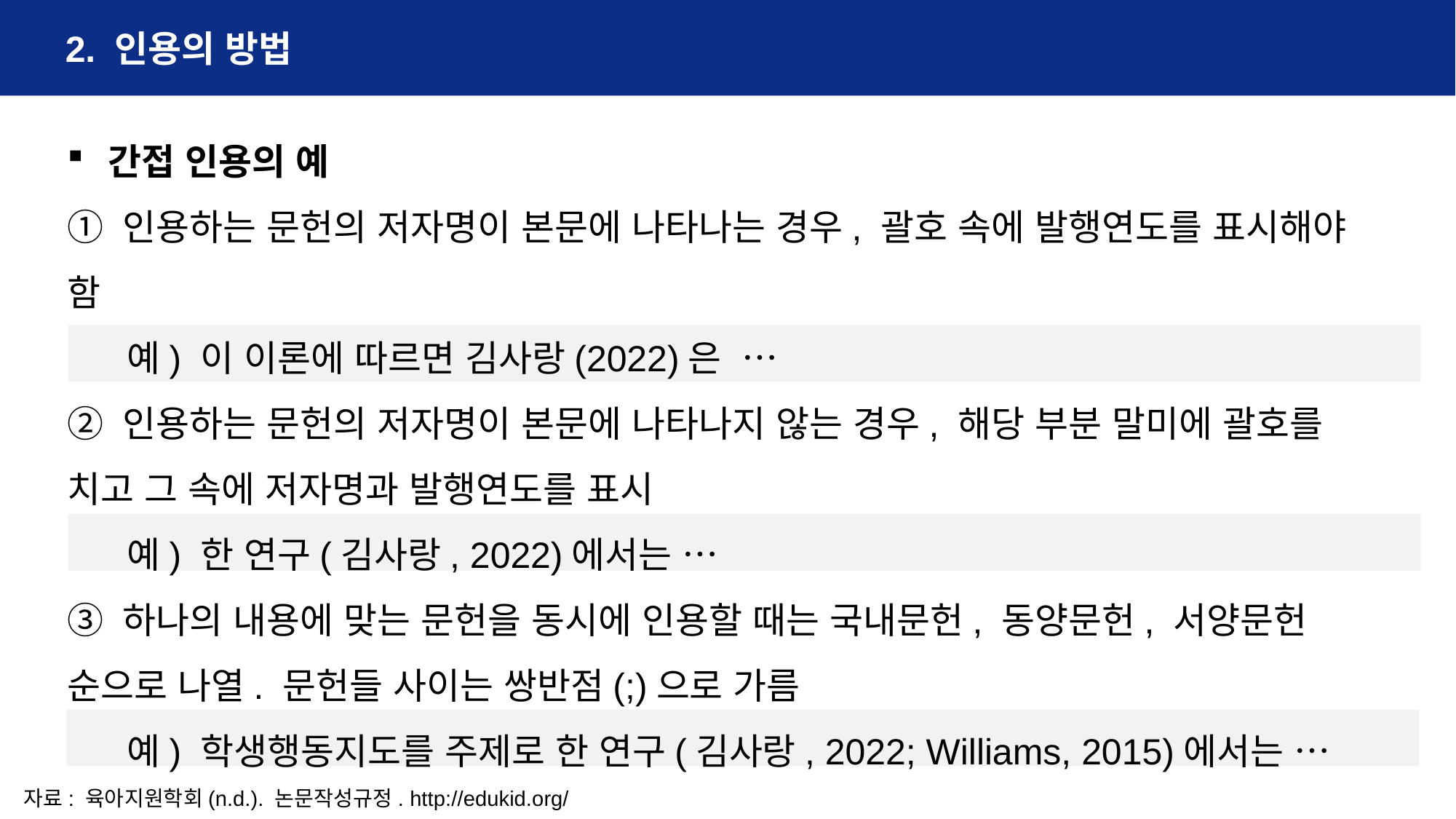

2. 인용의 방법
간접 인용의 예
① 인용하는 문헌의 저자명이 본문에 나타나는 경우, 괄호 속에 발행연도를 표시해야 함
     예) 이 이론에 따르면 김사랑(2022)은  …
② 인용하는 문헌의 저자명이 본문에 나타나지 않는 경우, 해당 부분 말미에 괄호를 치고 그 속에 저자명과 발행연도를 표시
     예) 한 연구(김사랑, 2022)에서는 …
③ 하나의 내용에 맞는 문헌을 동시에 인용할 때는 국내문헌, 동양문헌, 서양문헌 순으로 나열. 문헌들 사이는 쌍반점(;)으로 가름
     예) 학생행동지도를 주제로 한 연구(김사랑, 2022; Williams, 2015)에서는 …

자료: 육아지원학회(n.d.). 논문작성규정. http://edukid.org/